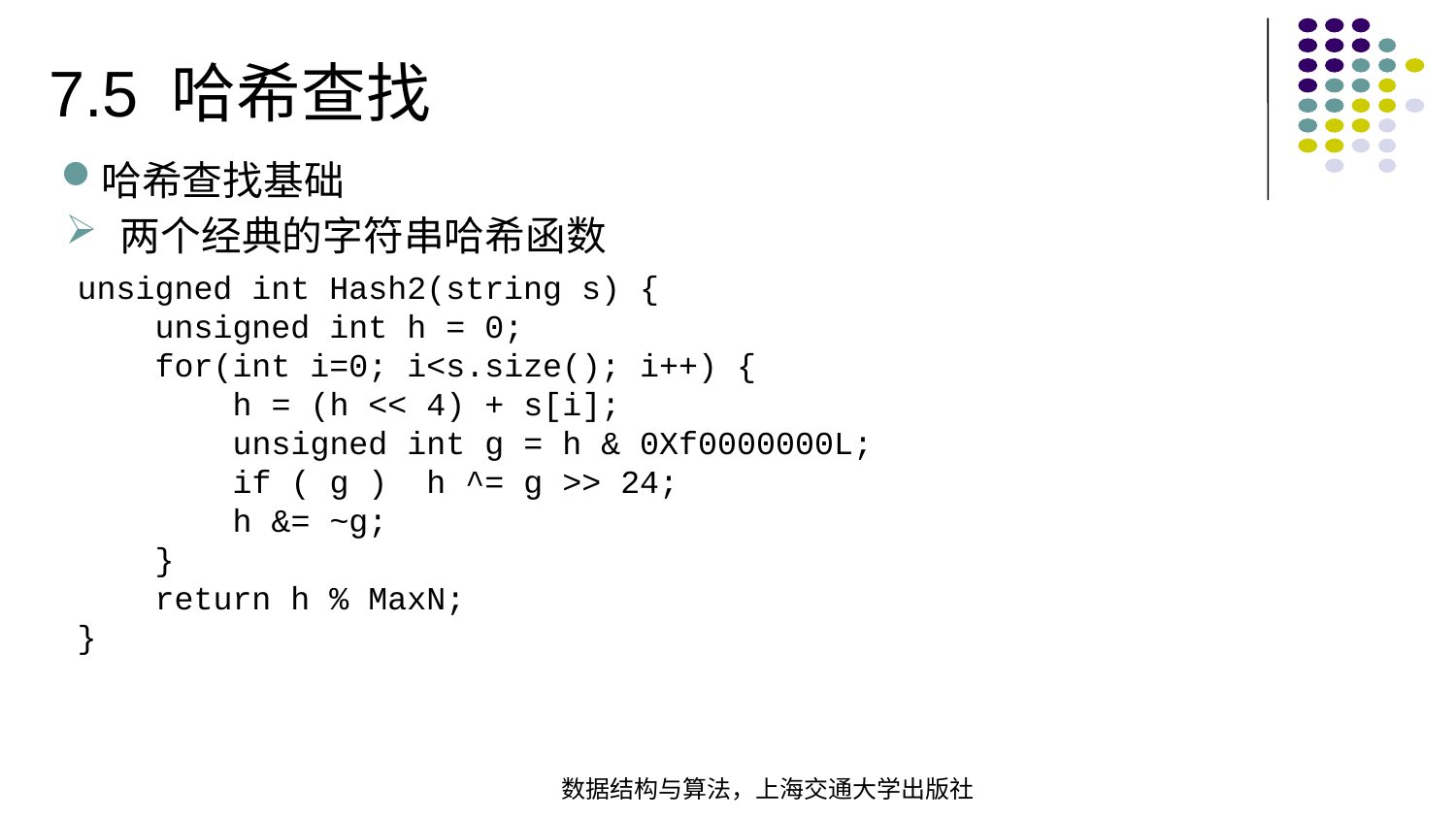

7.5 哈希查找
哈希查找基础
两个经典的字符串哈希函数
unsigned int Hash2(string s) {    unsigned int h = 0;    for(int i=0; i<s.size(); i++) {        h = (h << 4) + s[i];        unsigned int g = h & 0Xf0000000L;        if ( g )  h ^= g >> 24;        h &= ~g;    }    return h % MaxN;
}